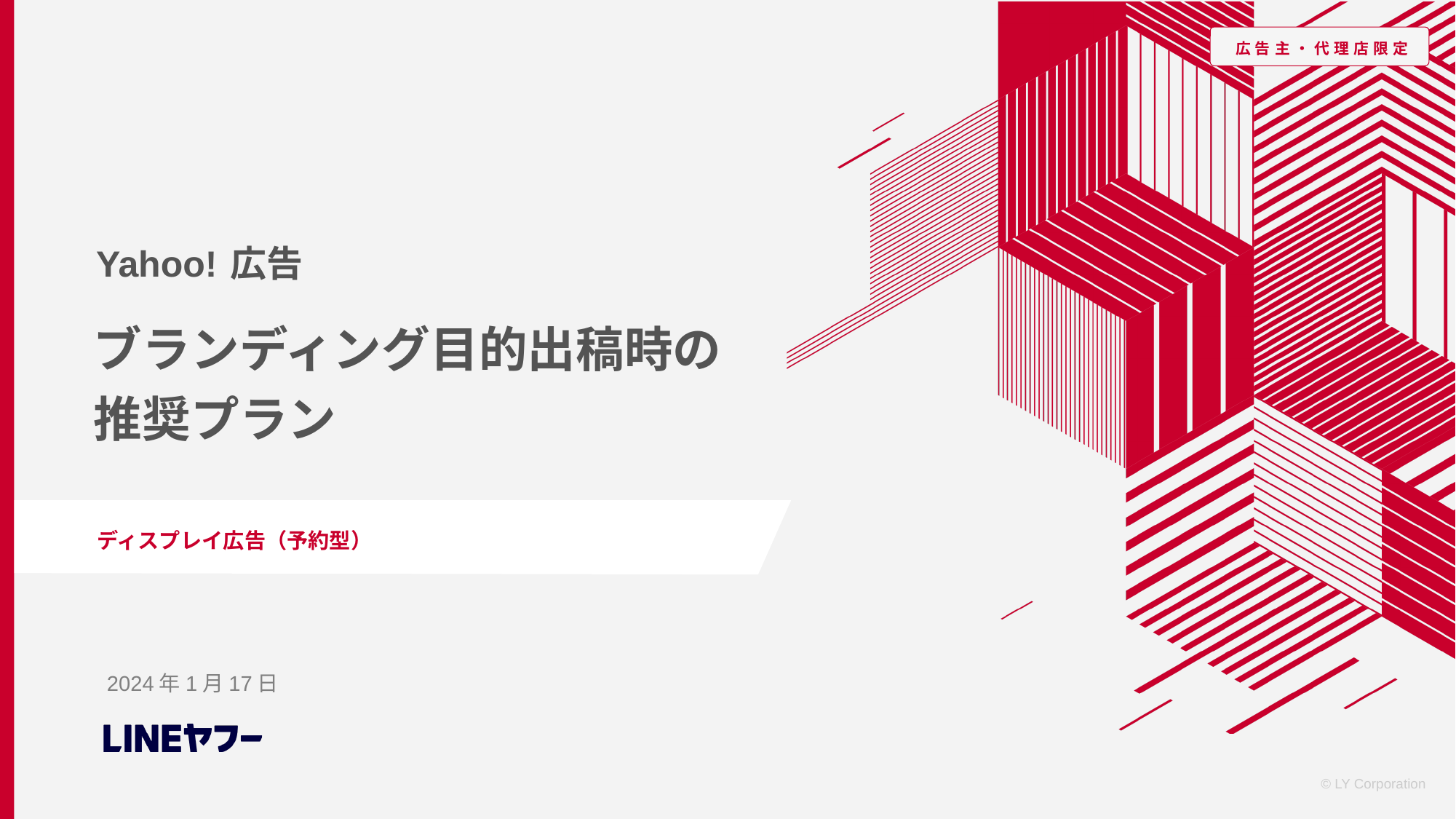

# ブランディング目的出稿時の 推奨プラン
ディスプレイ広告（予約型）
2024年1月17日